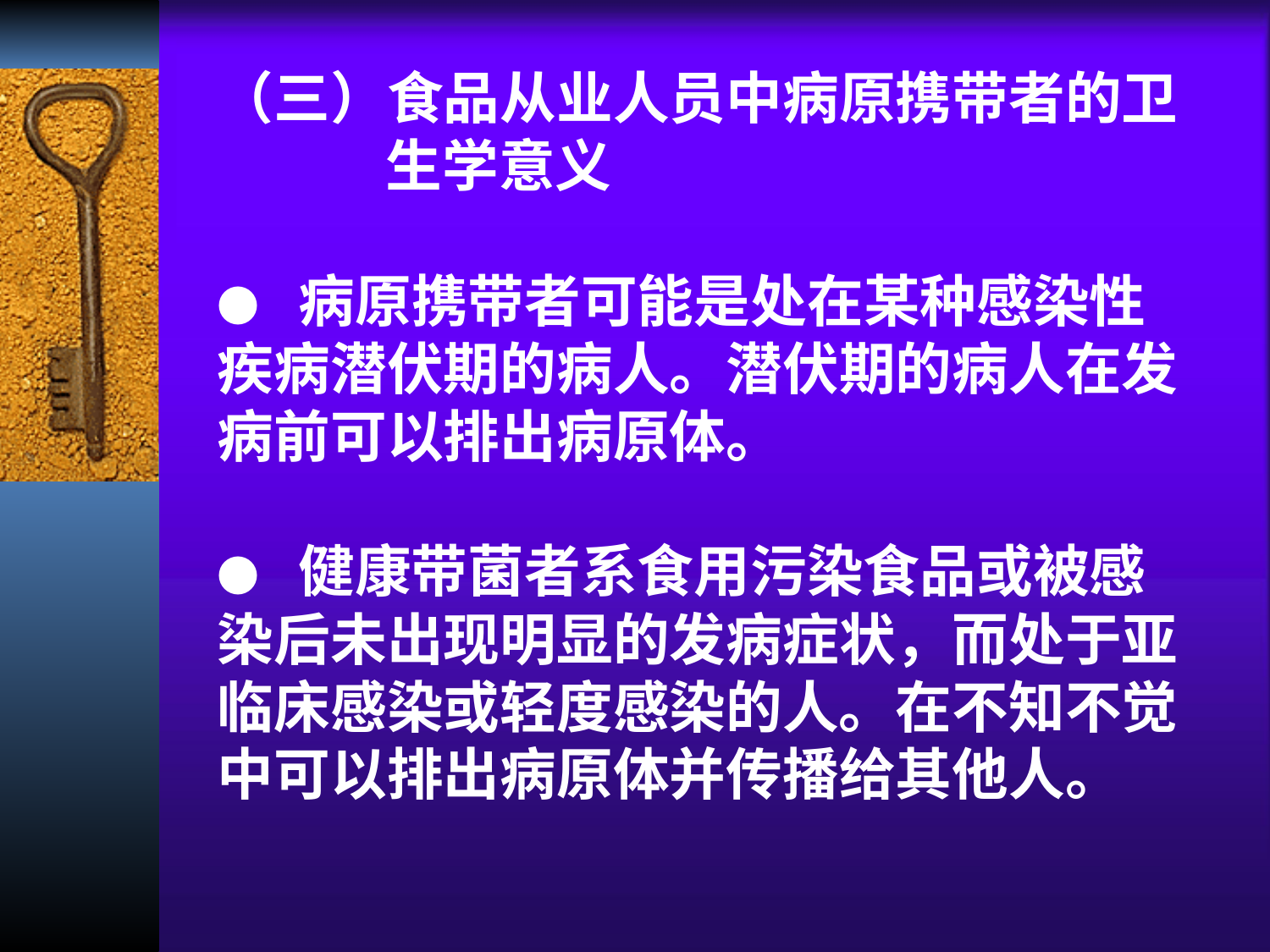

（三）食品从业人员中病原携带者的卫
            生学意义

●   病原携带者可能是处在某种感染性疾病潜伏期的病人。潜伏期的病人在发病前可以排出病原体。

●   健康带菌者系食用污染食品或被感染后未出现明显的发病症状，而处于亚临床感染或轻度感染的人。在不知不觉中可以排出病原体并传播给其他人。